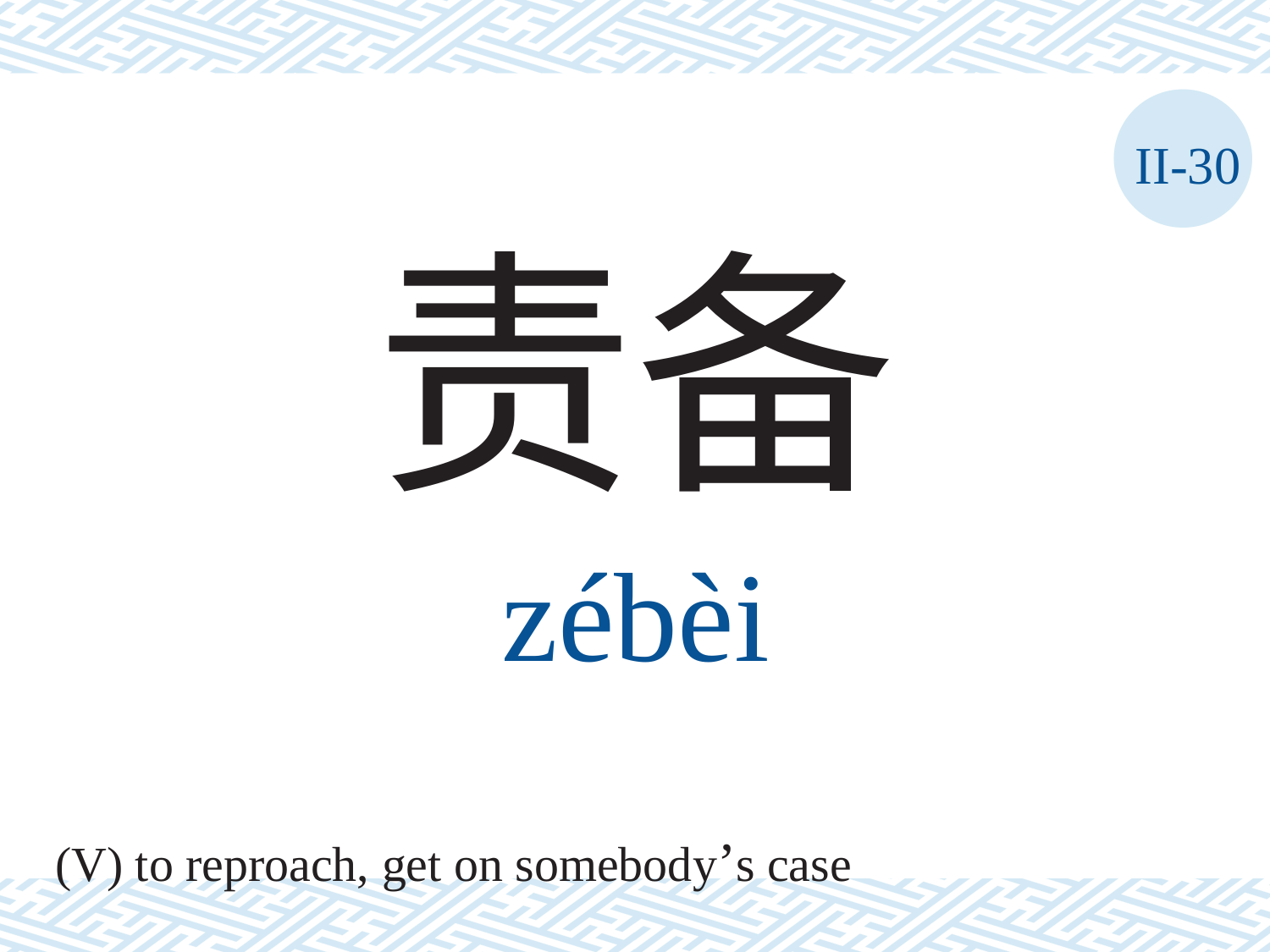

II-30
责备
zébèi
(V) to reproach, get on somebody’s case